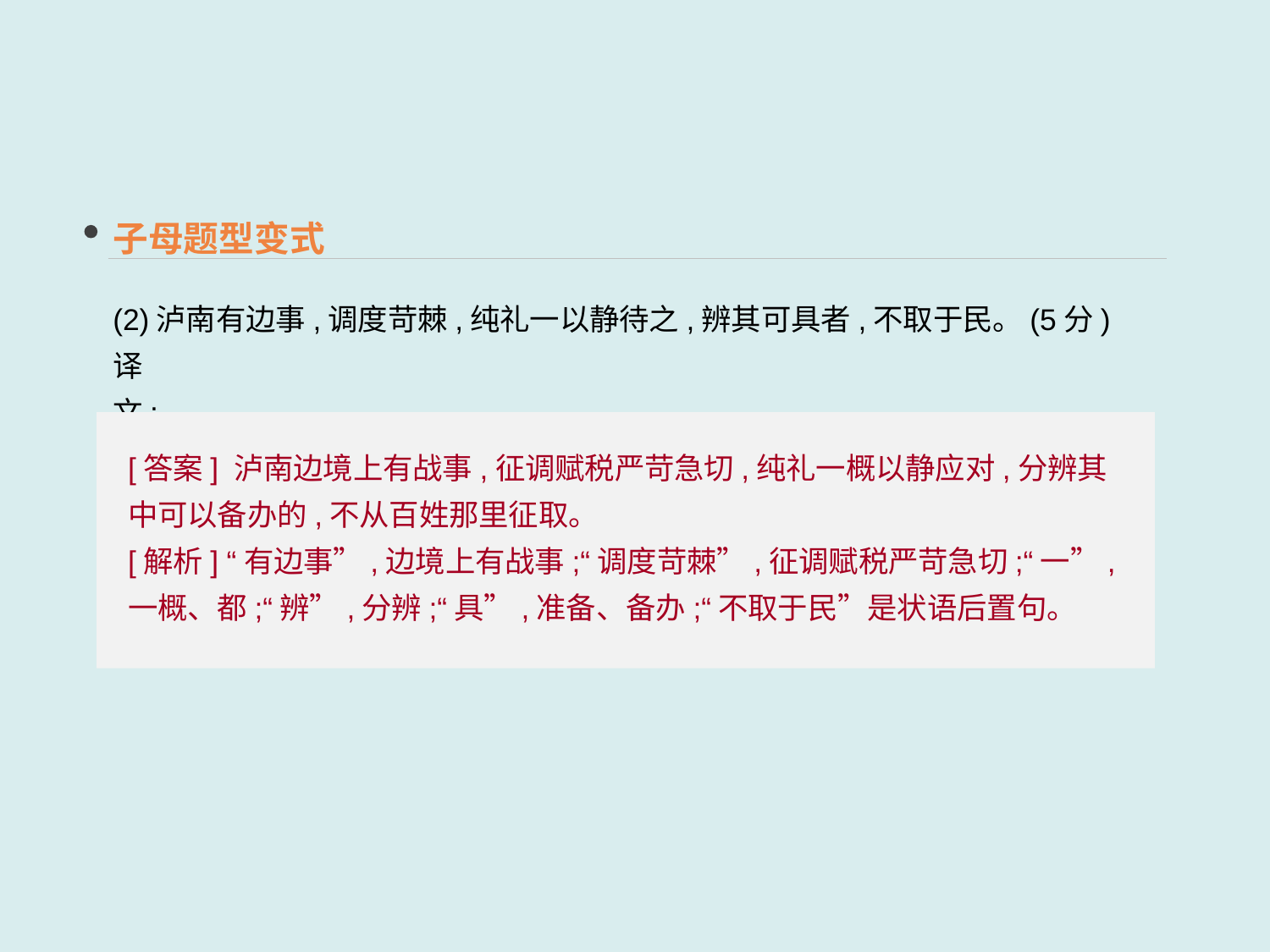

子母题型变式

(2)泸南有边事,调度苛棘,纯礼一以静待之,辨其可具者,不取于民。(5分)
译文: ________________________________________________________________________

[答案] 泸南边境上有战事,征调赋税严苛急切,纯礼一概以静应对,分辨其中可以备办的,不从百姓那里征取。
[解析] “有边事”,边境上有战事;“调度苛棘”,征调赋税严苛急切;“一”,一概、都;“辨”,分辨;“具”,准备、备办;“不取于民”是状语后置句。